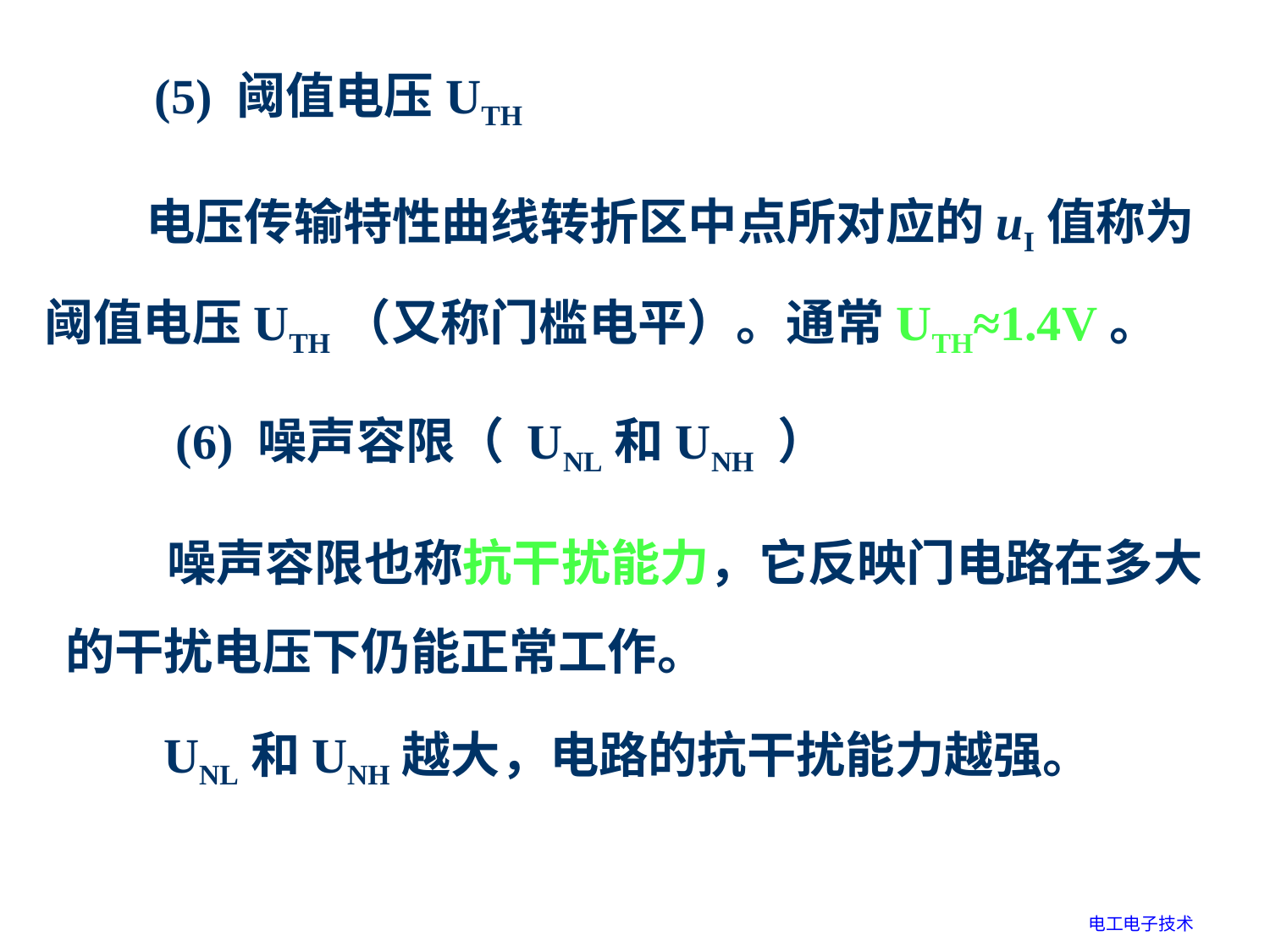

(5) 阈值电压UTH
        电压传输特性曲线转折区中点所对应的uI值称为阈值电压UTH（又称门槛电平）。通常UTH≈1.4V。

　　(6) 噪声容限（ UNL和UNH ）
        噪声容限也称抗干扰能力，它反映门电路在多大的干扰电压下仍能正常工作。
        UNL和UNH越大，电路的抗干扰能力越强。
电工电子技术
108